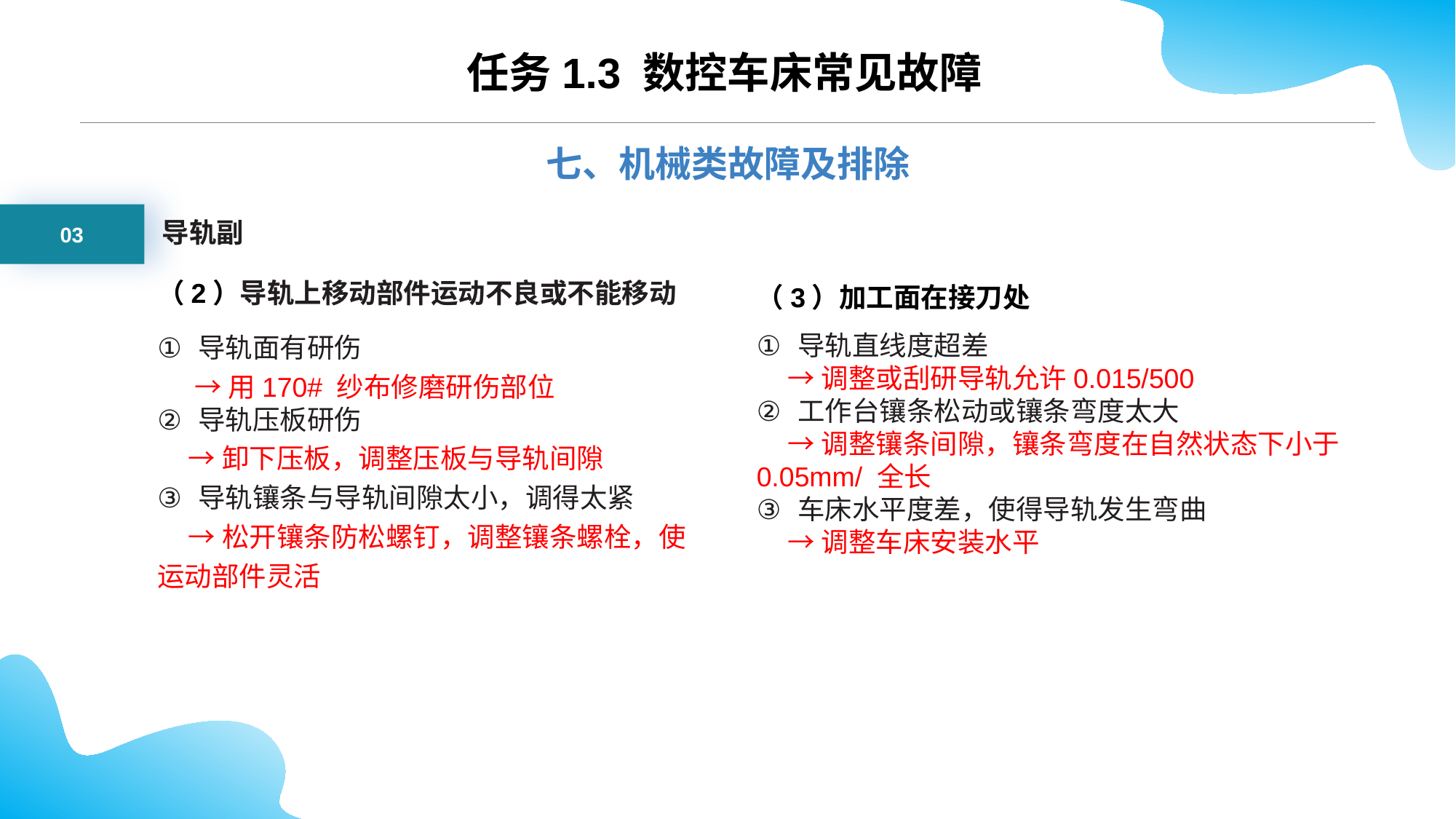

CONTENTS
任务1.3 数控车床常见故障
七、机械类故障及排除
03
导轨副

（2）导轨上移动部件运动不良或不能移动
导轨面有研伤
      →用170# 纱布修磨研伤部位
导轨压板研伤
     →卸下压板，调整压板与导轨间隙
导轨镶条与导轨间隙太小，调得太紧
     →松开镶条防松螺钉，调整镶条螺栓，使运动部件灵活
（3）加工面在接刀处
导轨直线度超差
     →调整或刮研导轨允许0.015/500
工作台镶条松动或镶条弯度太大
     →调整镶条间隙，镶条弯度在自然状态下小于0.05mm/ 全长
车床水平度差，使得导轨发生弯曲
     →调整车床安装水平